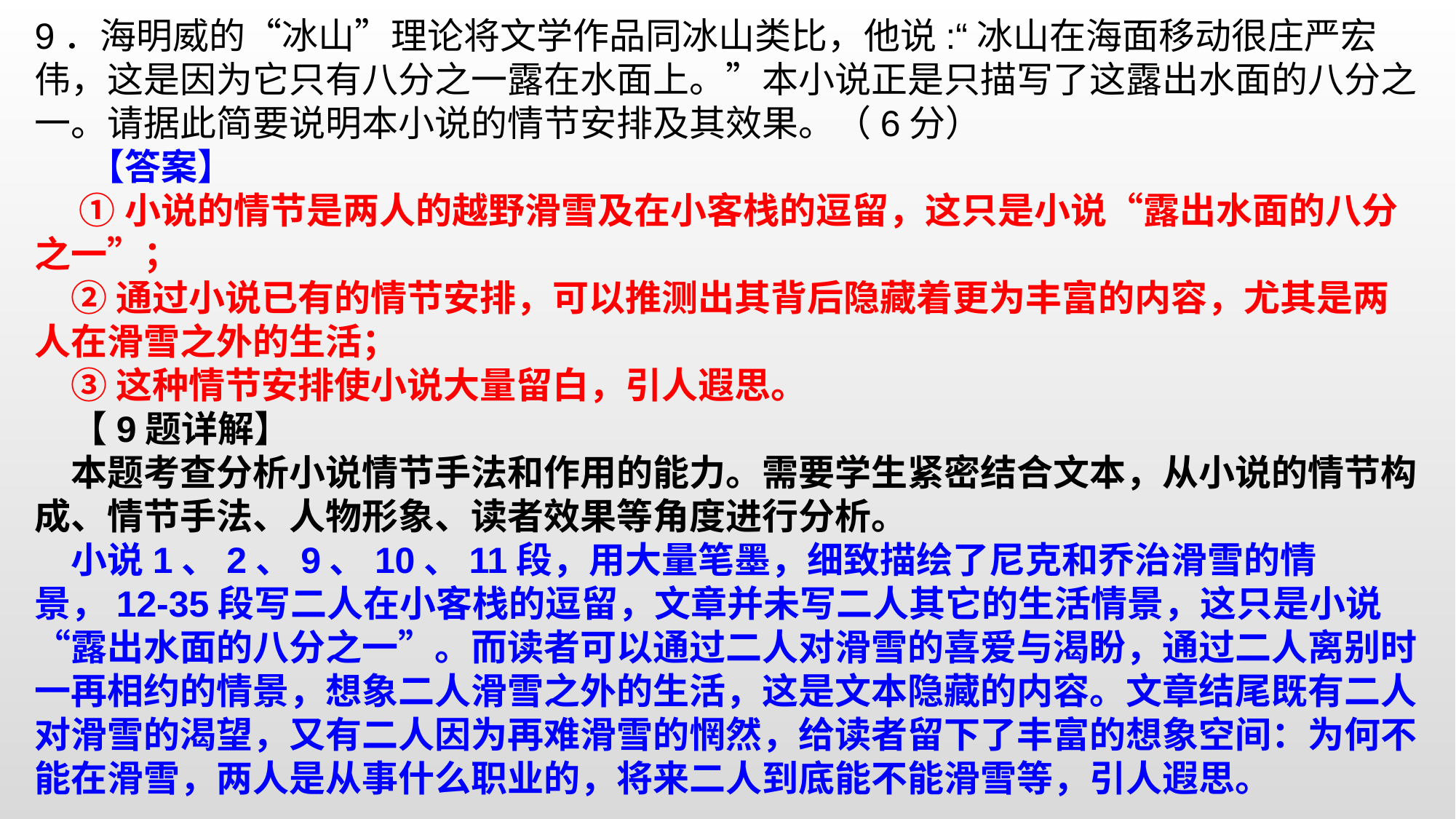

9．海明威的“冰山”理论将文学作品同冰山类比，他说:“冰山在海面移动很庄严宏伟，这是因为它只有八分之一露在水面上。”本小说正是只描写了这露出水面的八分之一。请据此简要说明本小说的情节安排及其效果。（6分） 【答案】
 ①小说的情节是两人的越野滑雪及在小客栈的逗留，这只是小说“露出水面的八分之一”；
②通过小说已有的情节安排，可以推测出其背后隐藏着更为丰富的内容，尤其是两人在滑雪之外的生活；
③这种情节安排使小说大量留白，引人遐思。
【9题详解】本题考查分析小说情节手法和作用的能力。需要学生紧密结合文本，从小说的情节构成、情节手法、人物形象、读者效果等角度进行分析。
小说1、2、9、10、11段，用大量笔墨，细致描绘了尼克和乔治滑雪的情景，12-35段写二人在小客栈的逗留，文章并未写二人其它的生活情景，这只是小说“露出水面的八分之一”。而读者可以通过二人对滑雪的喜爱与渴盼，通过二人离别时一再相约的情景，想象二人滑雪之外的生活，这是文本隐藏的内容。文章结尾既有二人对滑雪的渴望，又有二人因为再难滑雪的惘然，给读者留下了丰富的想象空间：为何不能在滑雪，两人是从事什么职业的，将来二人到底能不能滑雪等，引人遐思。